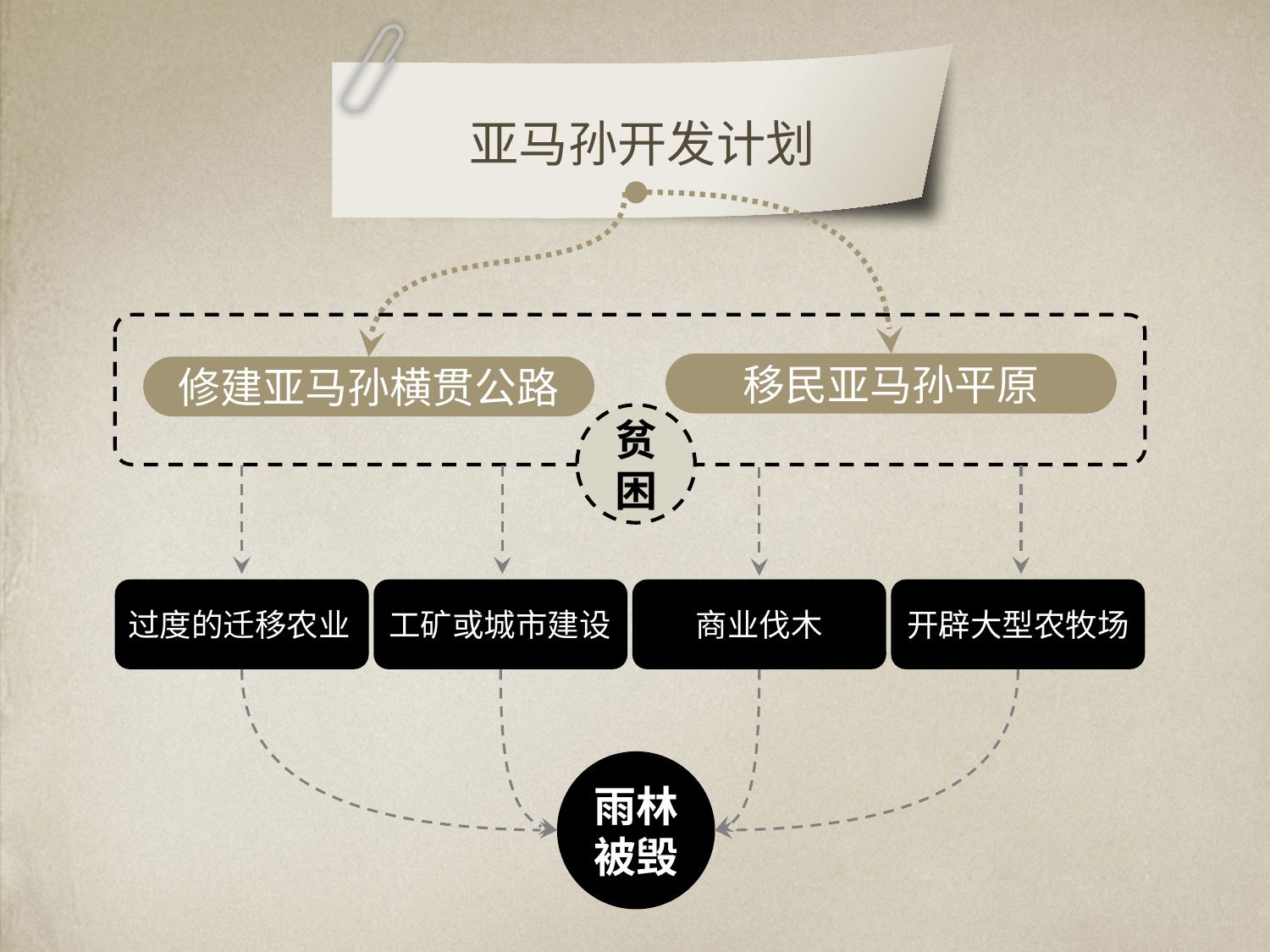

亚马孙开发计划

移民亚马孙平原
修建亚马孙横贯公路
贫困

过度的迁移农业

工矿或城市建设

商业伐木

开辟大型农牧场
雨林被毁